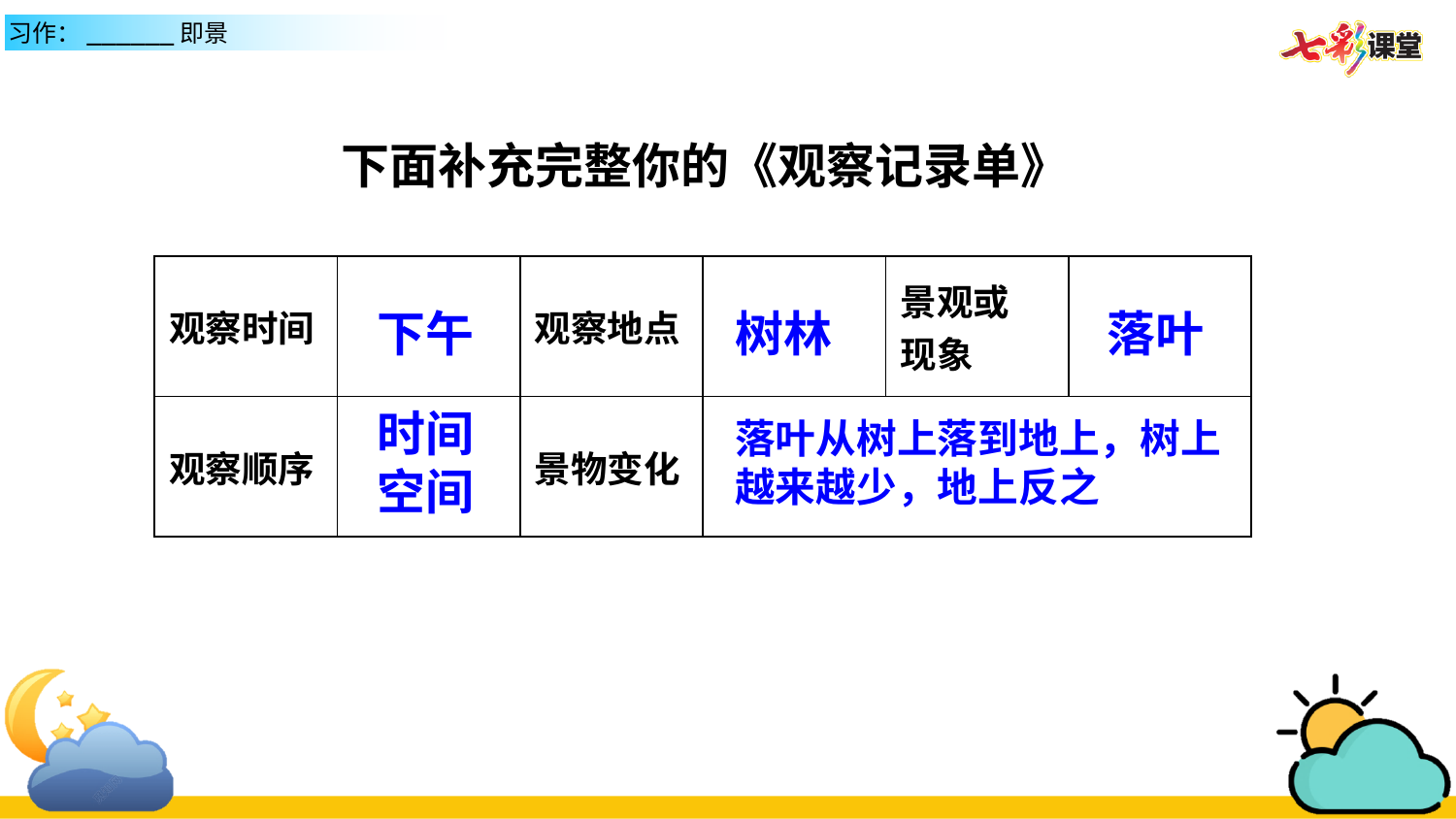

下面补充完整你的《观察记录单》
| 观察时间 |  | 观察地点 |  | 景观或 现象 |  |
| --- | --- | --- | --- | --- | --- |
| 观察顺序 |  | 景物变化 |  |  |  |
落叶
下午
树林
时间
空间
落叶从树上落到地上，树上越来越少，地上反之